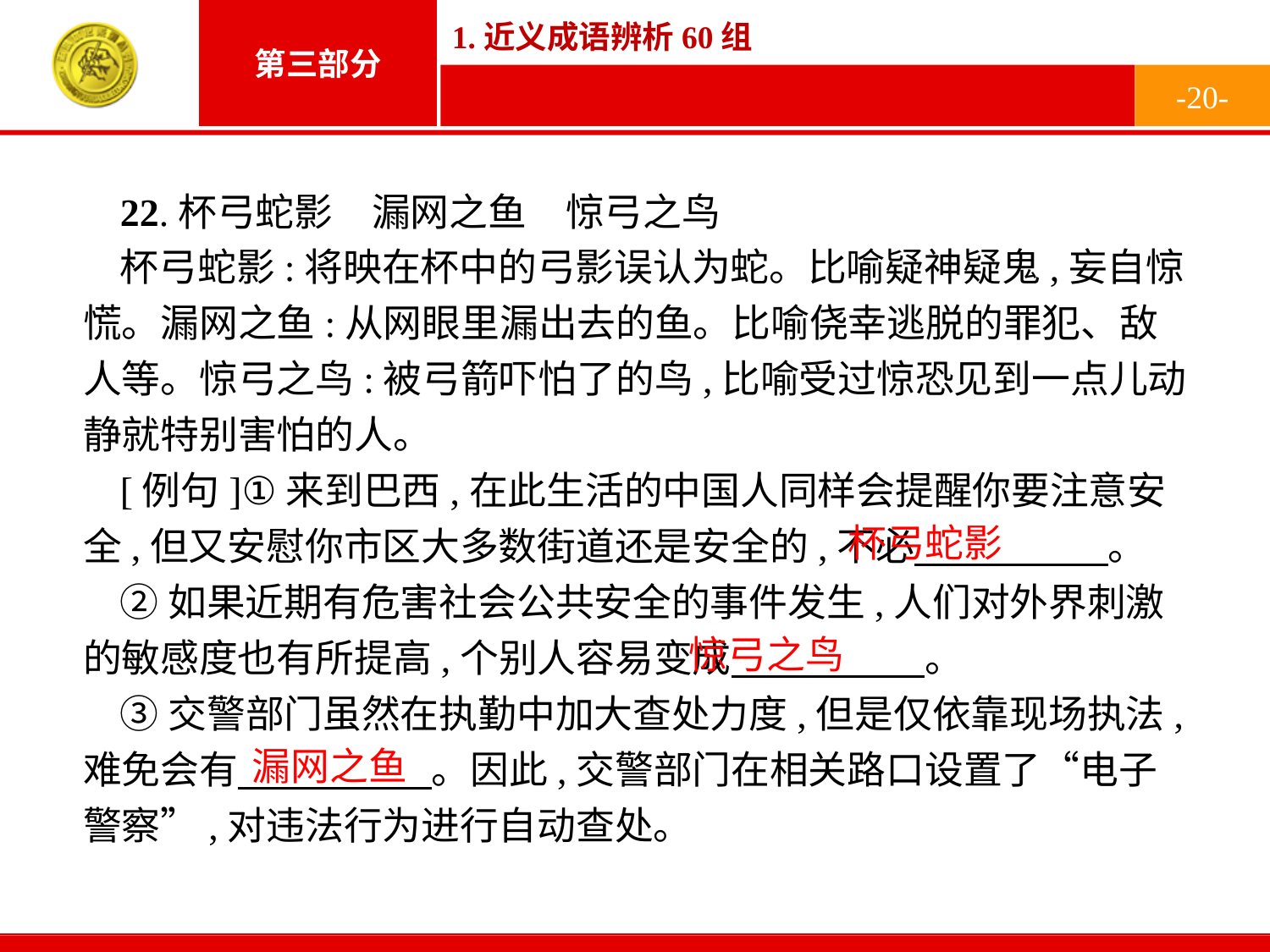

-20-
22.杯弓蛇影　漏网之鱼　惊弓之鸟
杯弓蛇影:将映在杯中的弓影误认为蛇。比喻疑神疑鬼,妄自惊慌。漏网之鱼:从网眼里漏出去的鱼。比喻侥幸逃脱的罪犯、敌人等。惊弓之鸟:被弓箭吓怕了的鸟,比喻受过惊恐见到一点儿动静就特别害怕的人。
[例句]①来到巴西,在此生活的中国人同样会提醒你要注意安全,但又安慰你市区大多数街道还是安全的,不必　　　　　。
②如果近期有危害社会公共安全的事件发生,人们对外界刺激的敏感度也有所提高,个别人容易变成　　　　　。
③交警部门虽然在执勤中加大查处力度,但是仅依靠现场执法,难免会有　　　　　。因此,交警部门在相关路口设置了“电子警察”,对违法行为进行自动查处。
杯弓蛇影
惊弓之鸟
漏网之鱼